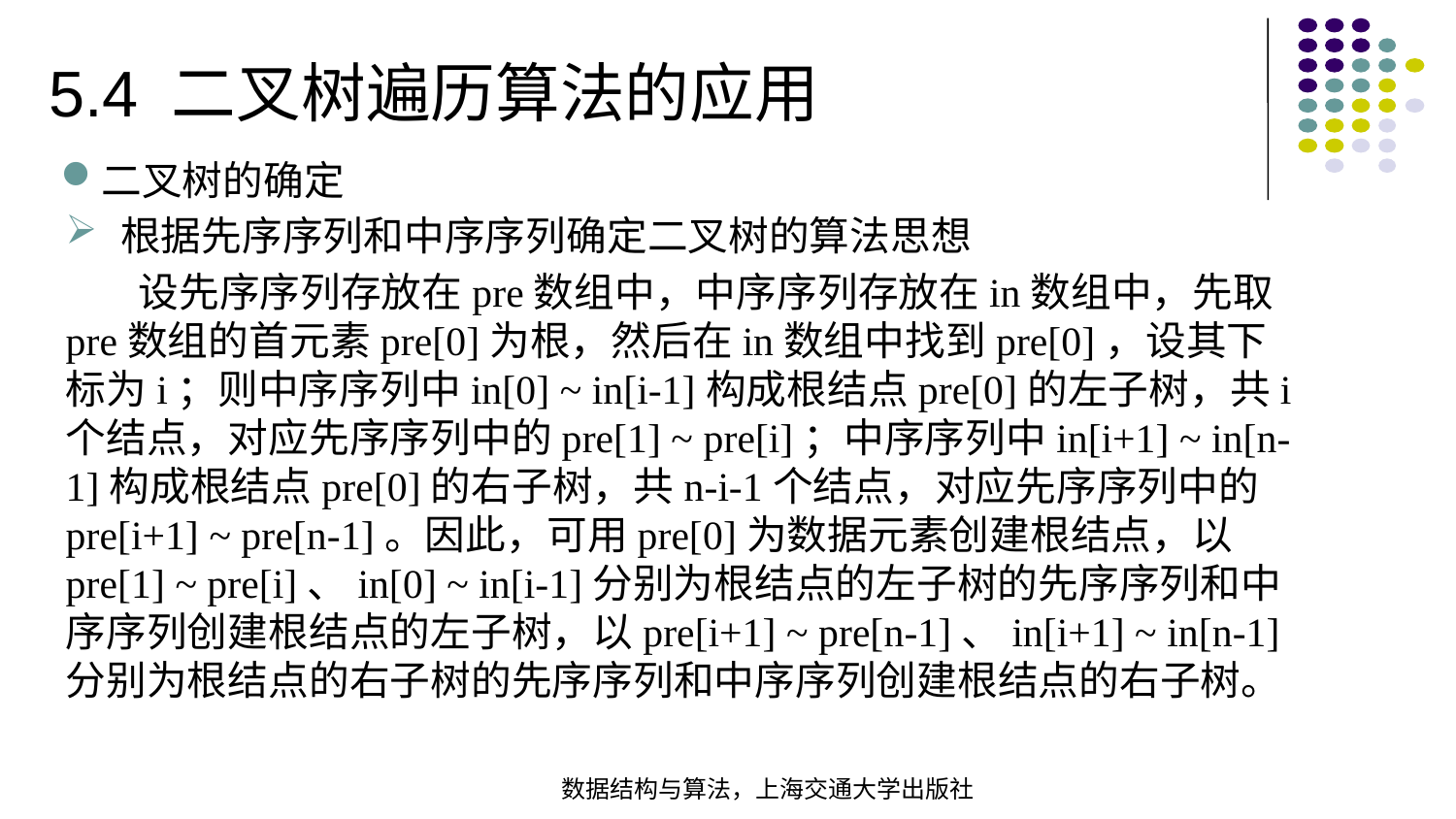

5.4 二叉树遍历算法的应用
二叉树的确定
根据先序序列和中序序列确定二叉树的算法思想
       设先序序列存放在pre数组中，中序序列存放在in数组中，先取pre数组的首元素pre[0]为根，然后在in数组中找到pre[0]，设其下标为i；则中序序列中in[0] ~ in[i-1]构成根结点pre[0]的左子树，共i个结点，对应先序序列中的pre[1] ~ pre[i]；中序序列中in[i+1] ~ in[n-1]构成根结点pre[0]的右子树，共n-i-1个结点，对应先序序列中的pre[i+1] ~ pre[n-1]。因此，可用pre[0]为数据元素创建根结点，以pre[1] ~ pre[i]、in[0] ~ in[i-1]分别为根结点的左子树的先序序列和中序序列创建根结点的左子树，以pre[i+1] ~ pre[n-1]、in[i+1] ~ in[n-1]分别为根结点的右子树的先序序列和中序序列创建根结点的右子树。